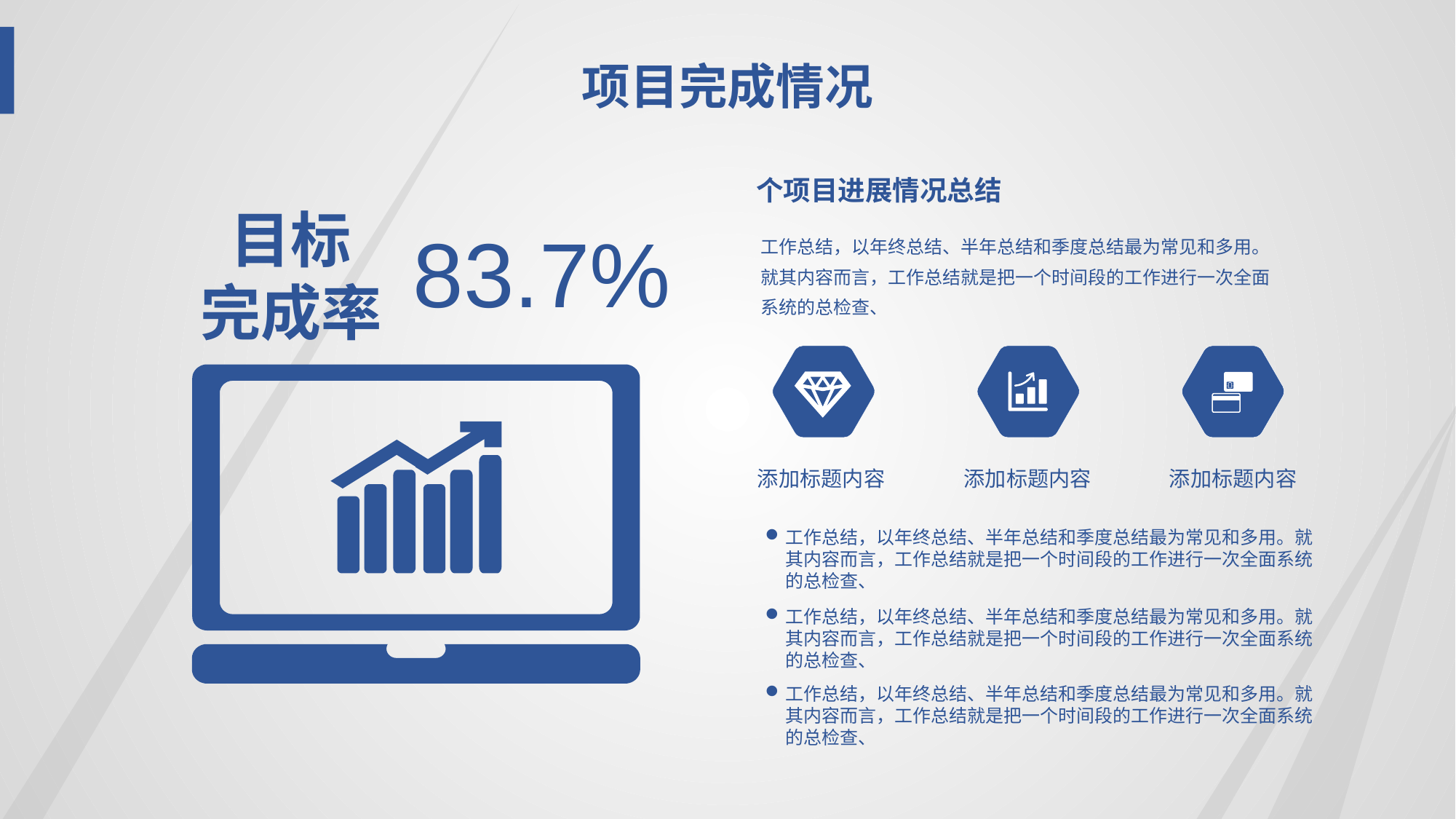

项目完成情况
个项目进展情况总结
目标
完成率
83.7%
工作总结，以年终总结、半年总结和季度总结最为常见和多用。就其内容而言，工作总结就是把一个时间段的工作进行一次全面系统的总检查、

添加标题内容
添加标题内容
添加标题内容
工作总结，以年终总结、半年总结和季度总结最为常见和多用。就其内容而言，工作总结就是把一个时间段的工作进行一次全面系统的总检查、
工作总结，以年终总结、半年总结和季度总结最为常见和多用。就其内容而言，工作总结就是把一个时间段的工作进行一次全面系统的总检查、
工作总结，以年终总结、半年总结和季度总结最为常见和多用。就其内容而言，工作总结就是把一个时间段的工作进行一次全面系统的总检查、
.